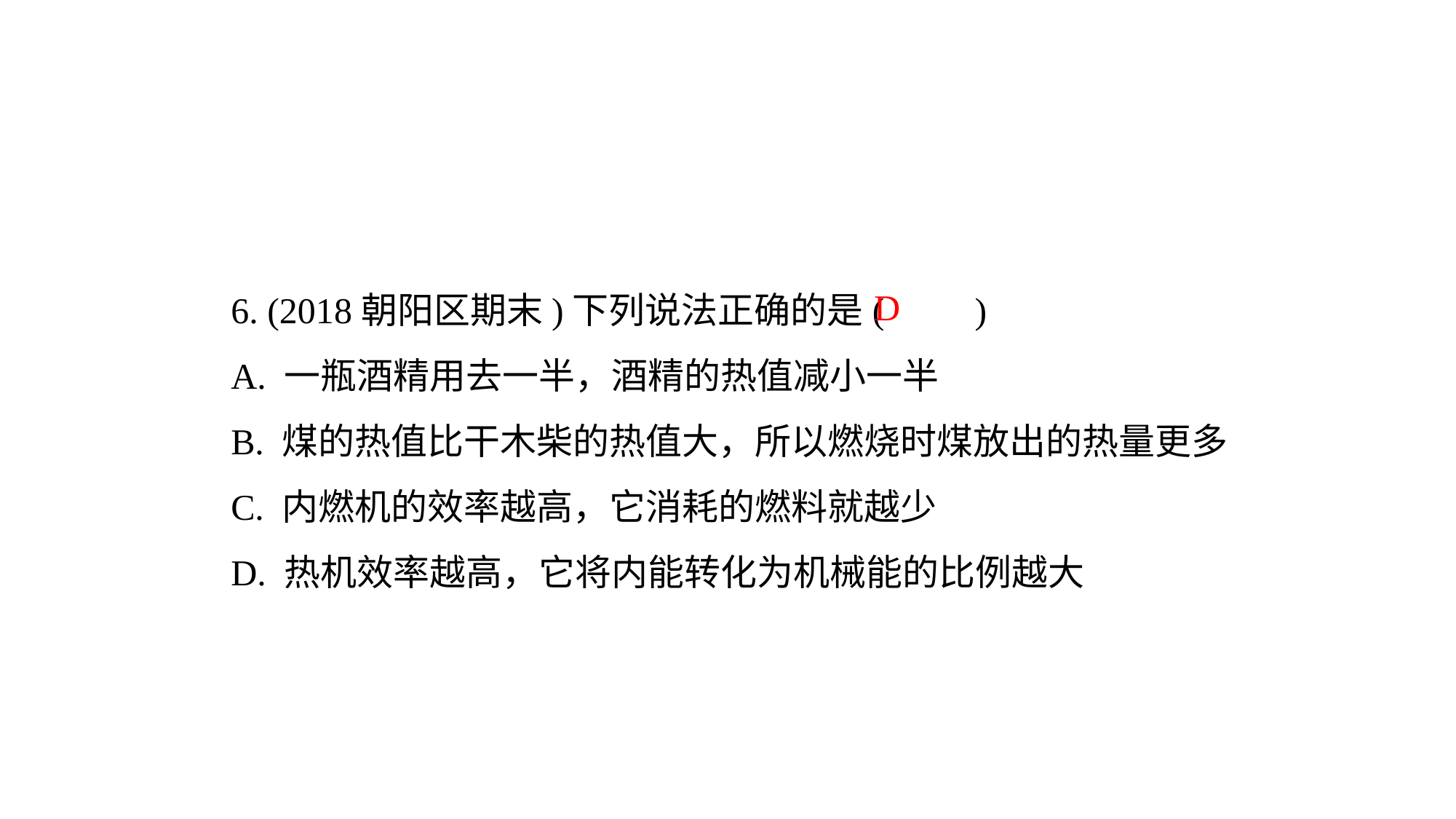

6. (2018朝阳区期末)下列说法正确的是(　　)
A. 一瓶酒精用去一半，酒精的热值减小一半
B. 煤的热值比干木柴的热值大，所以燃烧时煤放出的热量更多
C. 内燃机的效率越高，它消耗的燃料就越少
D. 热机效率越高，它将内能转化为机械能的比例越大
D